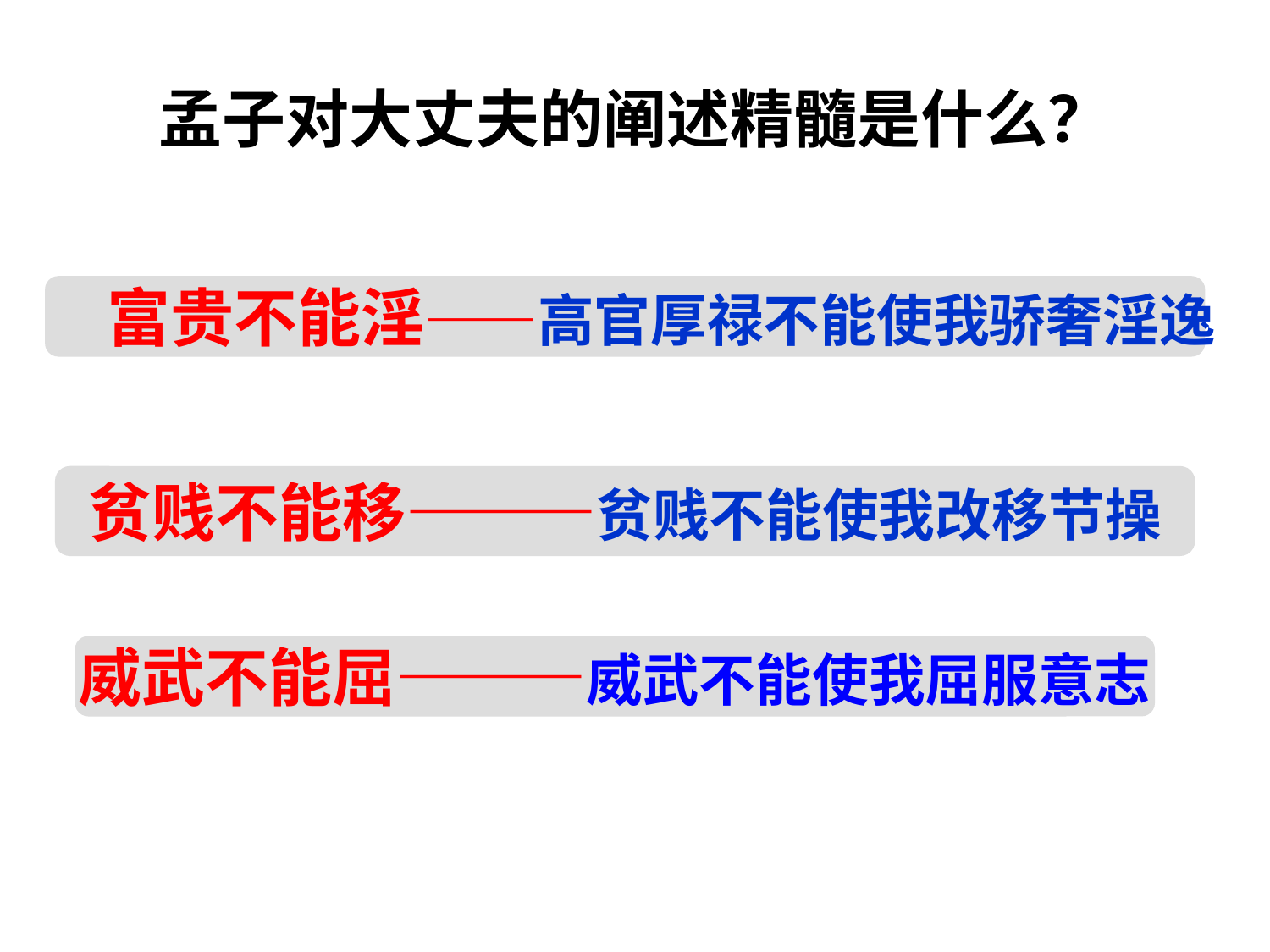

# 孟子对大丈夫的阐述精髓是什么？

    富贵不能淫——高官厚禄不能使我骄奢淫逸
贫贱不能移———贫贱不能使我改移节操
威武不能屈———威武不能使我屈服意志